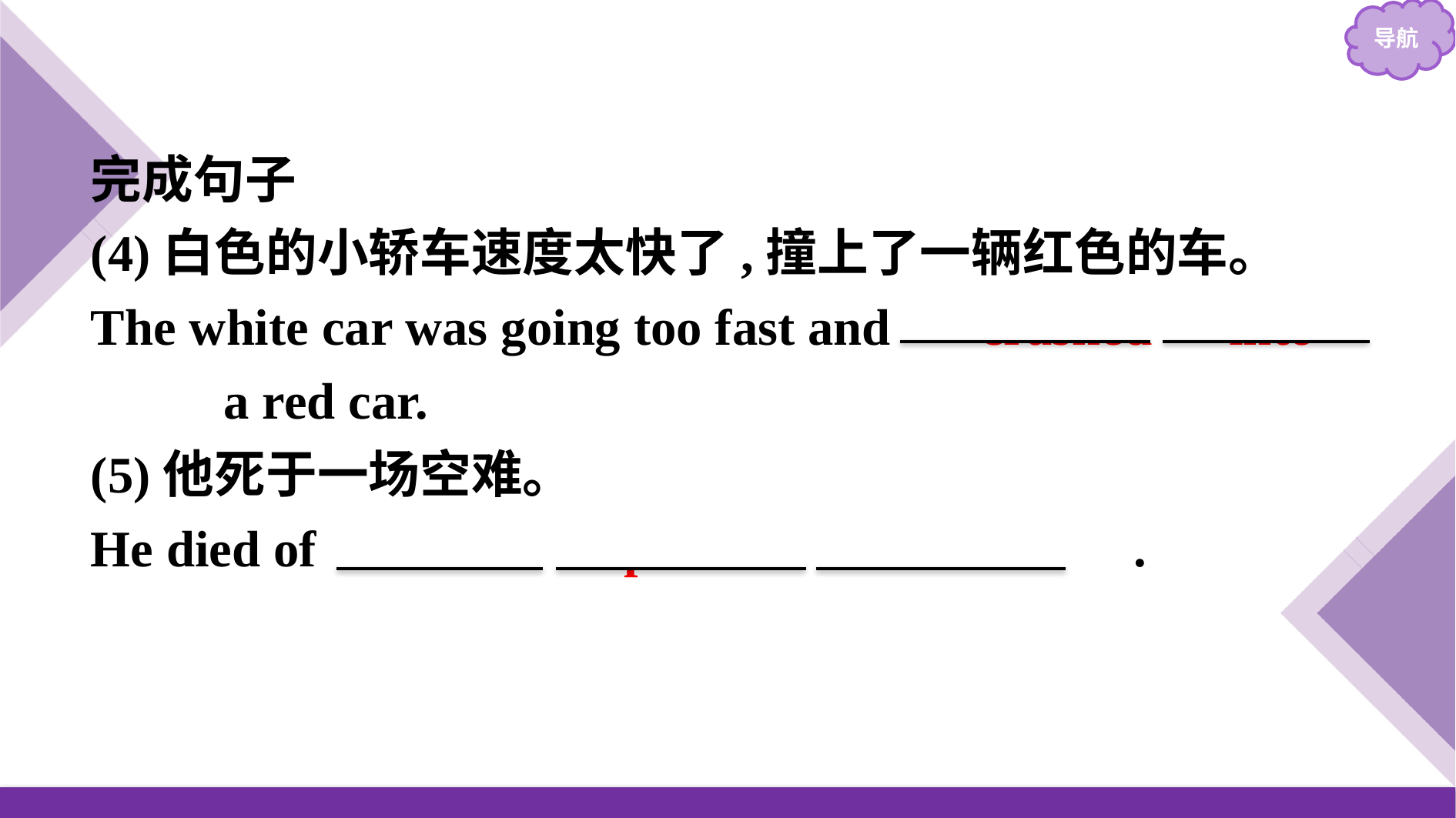

完成句子
(4)白色的小轿车速度太快了,撞上了一辆红色的车。
The white car was going too fast and 　crashed      into　　　　a red car.
(5)他死于一场空难。
He died of 　　a           plane           crash　　.